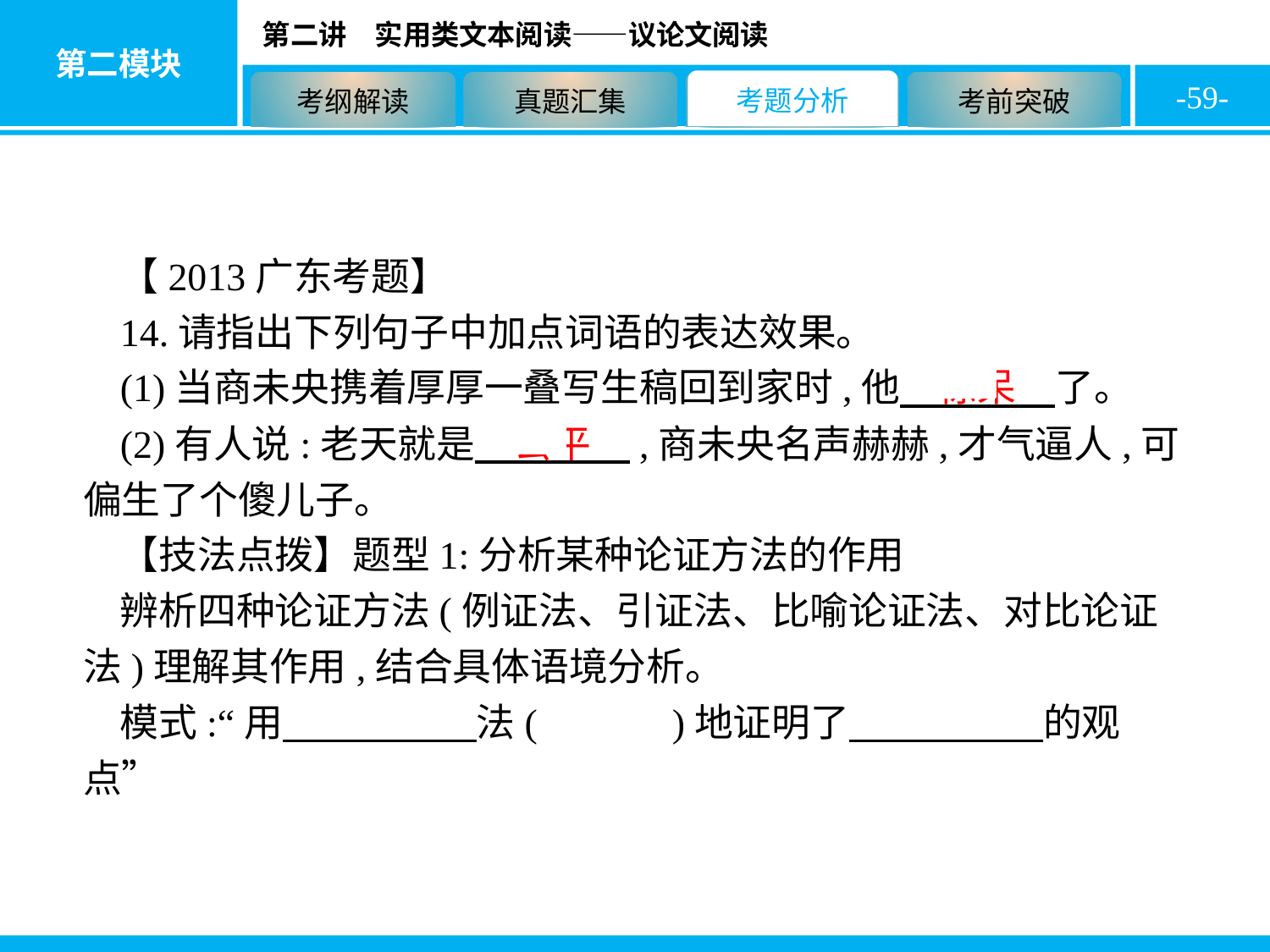

-59-
【2013广东考题】
14.请指出下列句子中加点词语的表达效果。
(1)当商未央携着厚厚一叠写生稿回到家时,他　惊呆　了。
(2)有人说:老天就是　公平　,商未央名声赫赫,才气逼人,可偏生了个傻儿子。
【技法点拨】题型1:分析某种论证方法的作用
辨析四种论证方法(例证法、引证法、比喻论证法、对比论证法)理解其作用,结合具体语境分析。
模式:“用　　　　　法(　　　)地证明了　　　　　的观点”